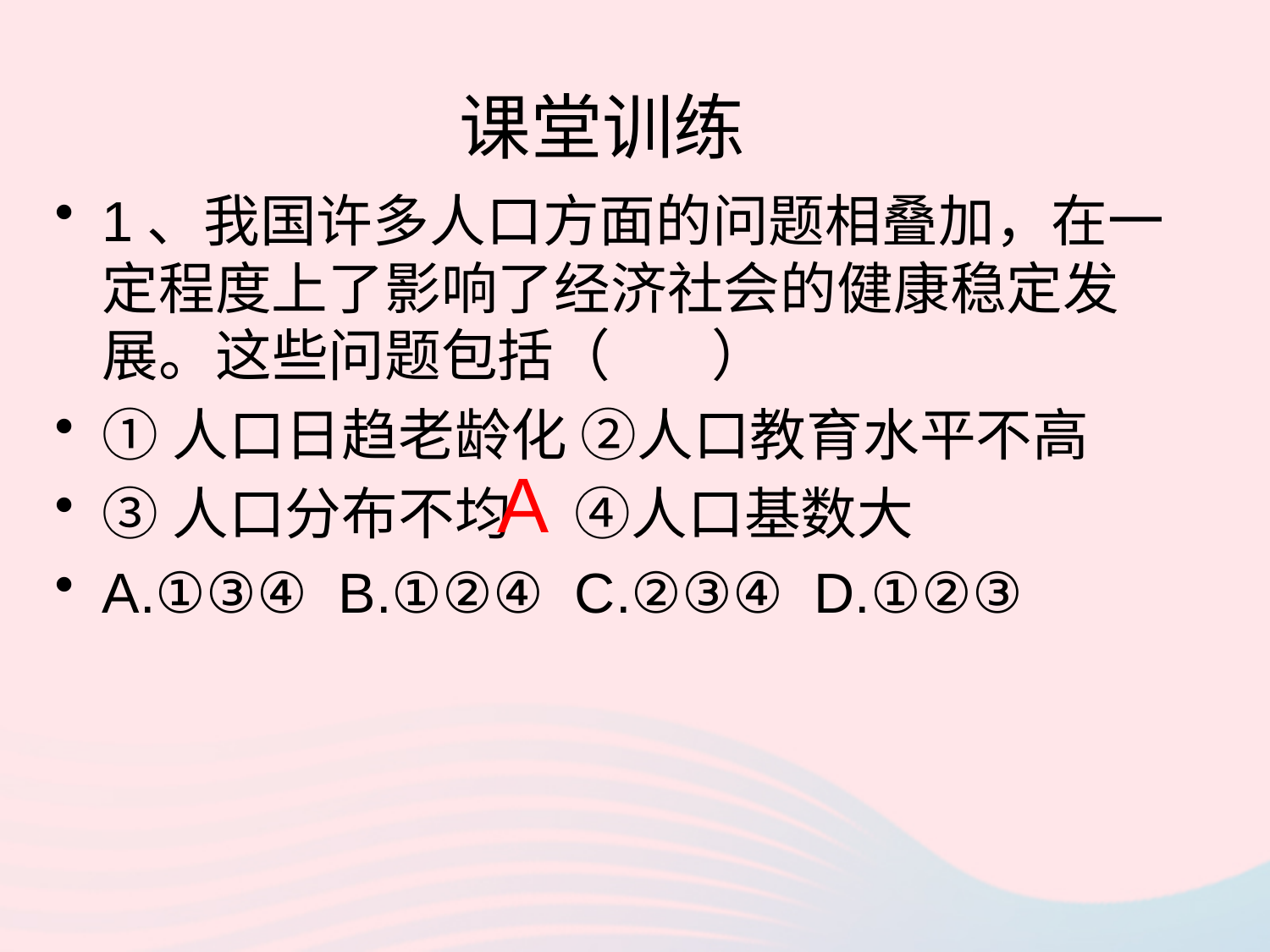

# 课堂训练
1、我国许多人口方面的问题相叠加，在一定程度上了影响了经济社会的健康稳定发展。这些问题包括（        ）
①人口日趋老龄化 ②人口教育水平不高
③人口分布不均     ④人口基数大
A.①③④  B.①②④  C.②③④  D.①②③
 A